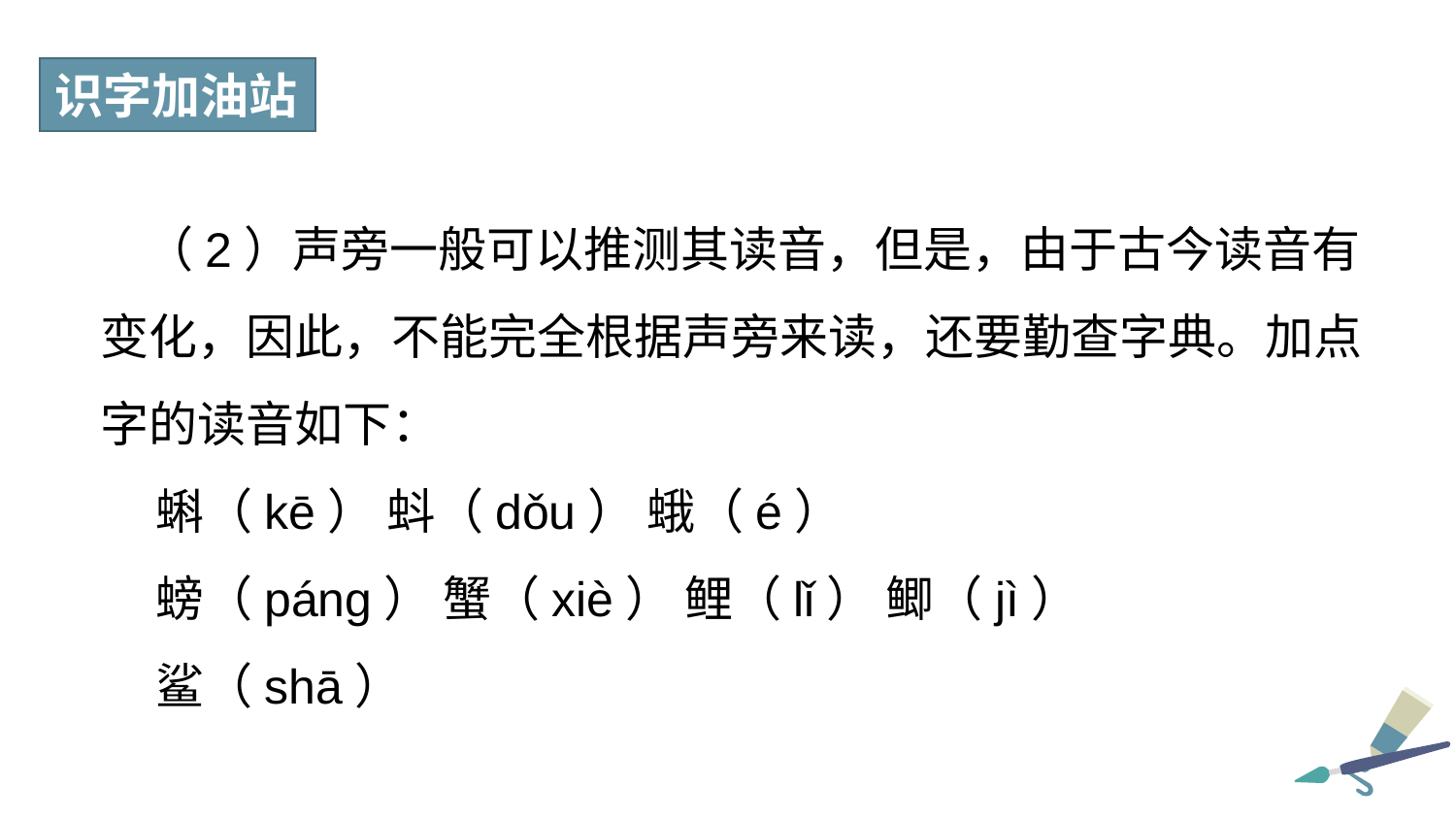

识字加油站
   （2）声旁一般可以推测其读音，但是，由于古今读音有变化，因此，不能完全根据声旁来读，还要勤查字典。加点字的读音如下：
    蝌（kē） 蚪（dǒu） 蛾（é）
    螃（páng） 蟹（xiè） 鲤（lǐ） 鲫（jì）
    鲨（shā）